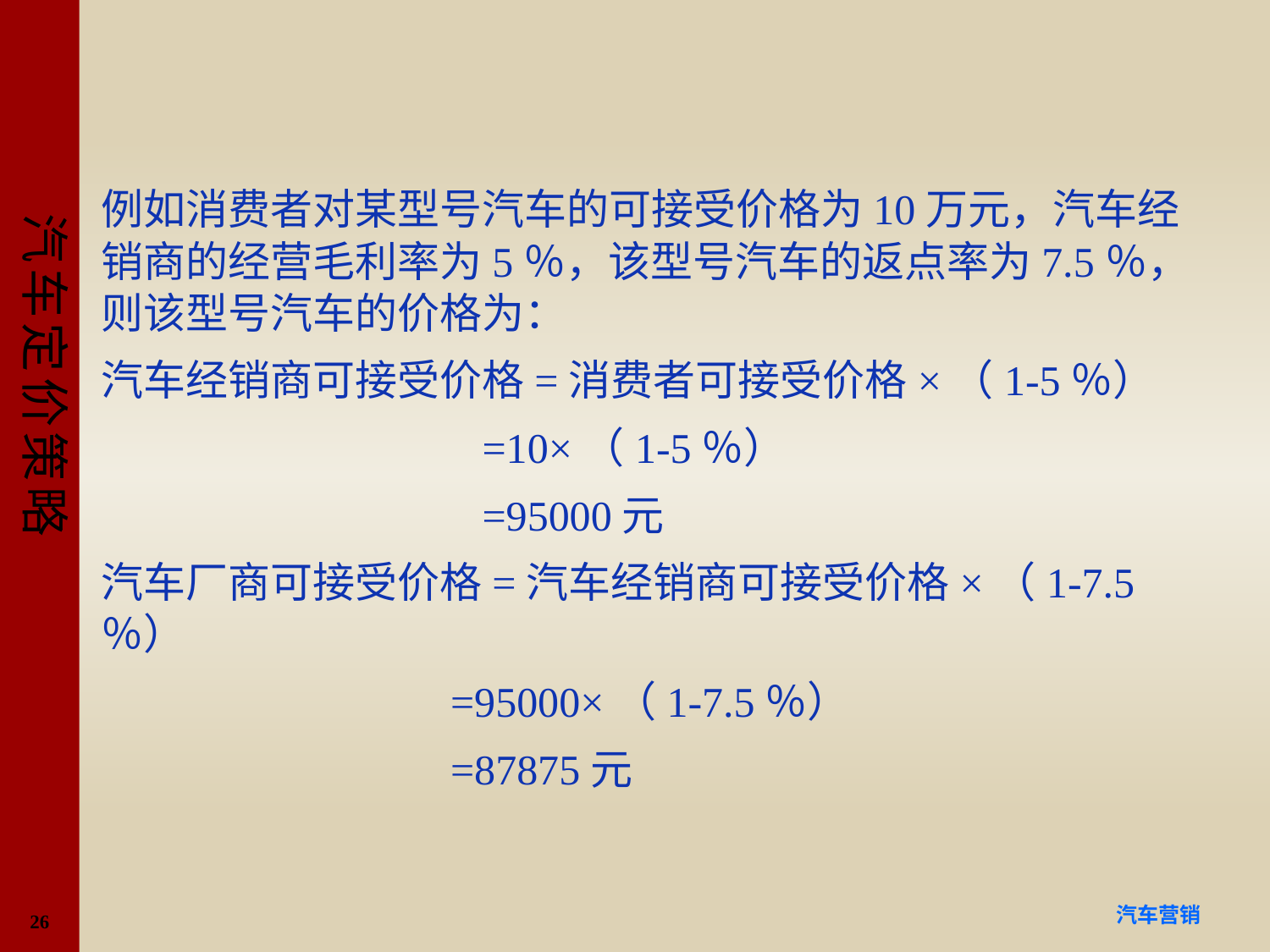

#
例如消费者对某型号汽车的可接受价格为10万元，汽车经销商的经营毛利率为5％，该型号汽车的返点率为7.5％，则该型号汽车的价格为：
汽车经销商可接受价格=消费者可接受价格×（1-5％）
                                    =10×（1-5％）
                                    =95000元
汽车厂商可接受价格=汽车经销商可接受价格×（1-7.5％）
                                 =95000×（1-7.5％）
                                 =87875元

26